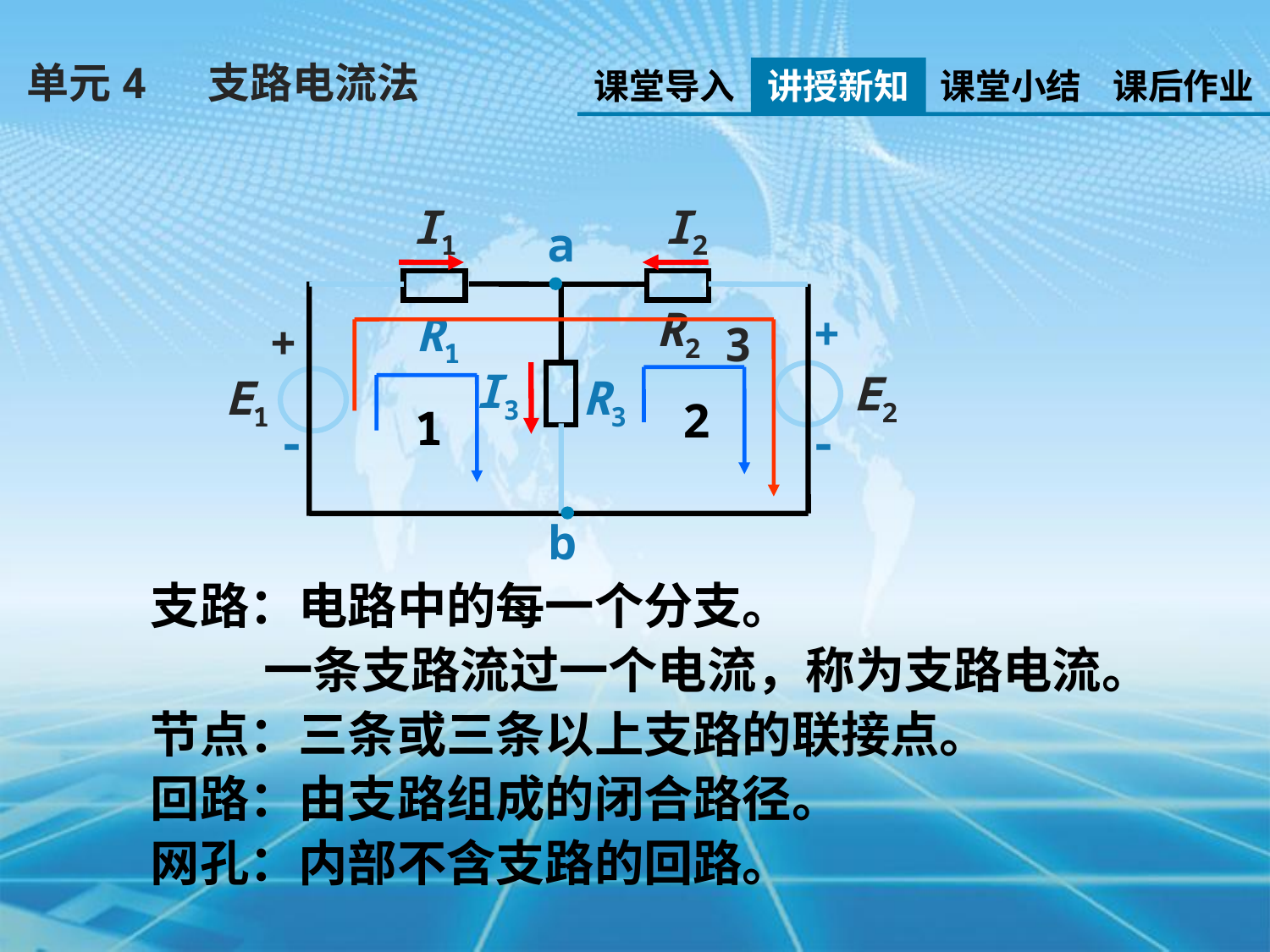

单元4  支路电流法
课堂导入
讲授新知
课堂小结
课后作业
I1
I2
a

R2
+
R1

3
+

I3

E2

E1

R3

2
1
 -
-

b
支路：电路中的每一个分支。
         一条支路流过一个电流，称为支路电流。
节点：三条或三条以上支路的联接点。
回路：由支路组成的闭合路径。
网孔：内部不含支路的回路。